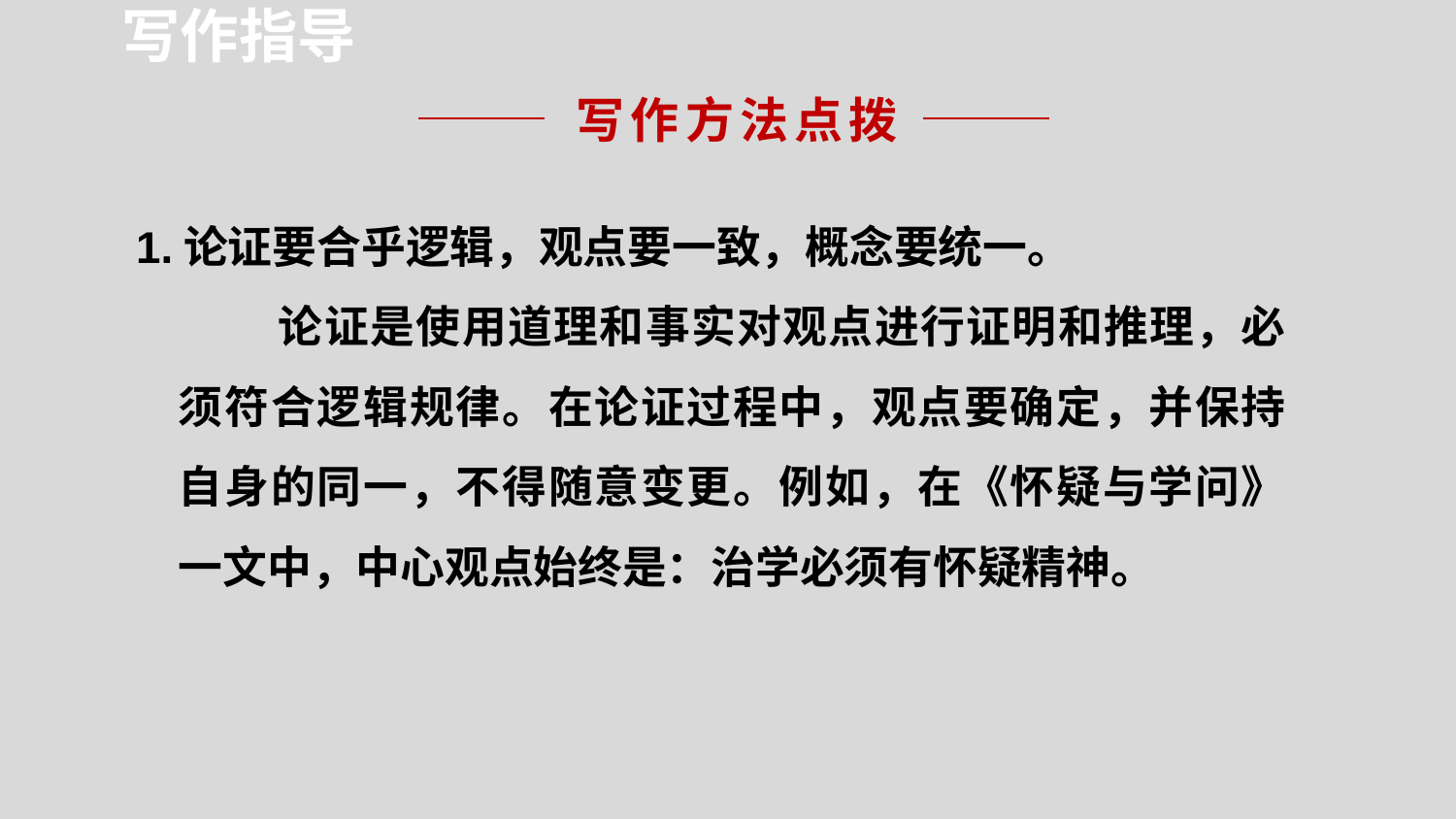

写作指导
写作方法点拨
1.论证要合乎逻辑，观点要一致，概念要统一。
论证是使用道理和事实对观点进行证明和推理，必须符合逻辑规律。在论证过程中，观点要确定，并保持自身的同一，不得随意变更。例如，在《怀疑与学问》一文中，中心观点始终是：治学必须有怀疑精神。